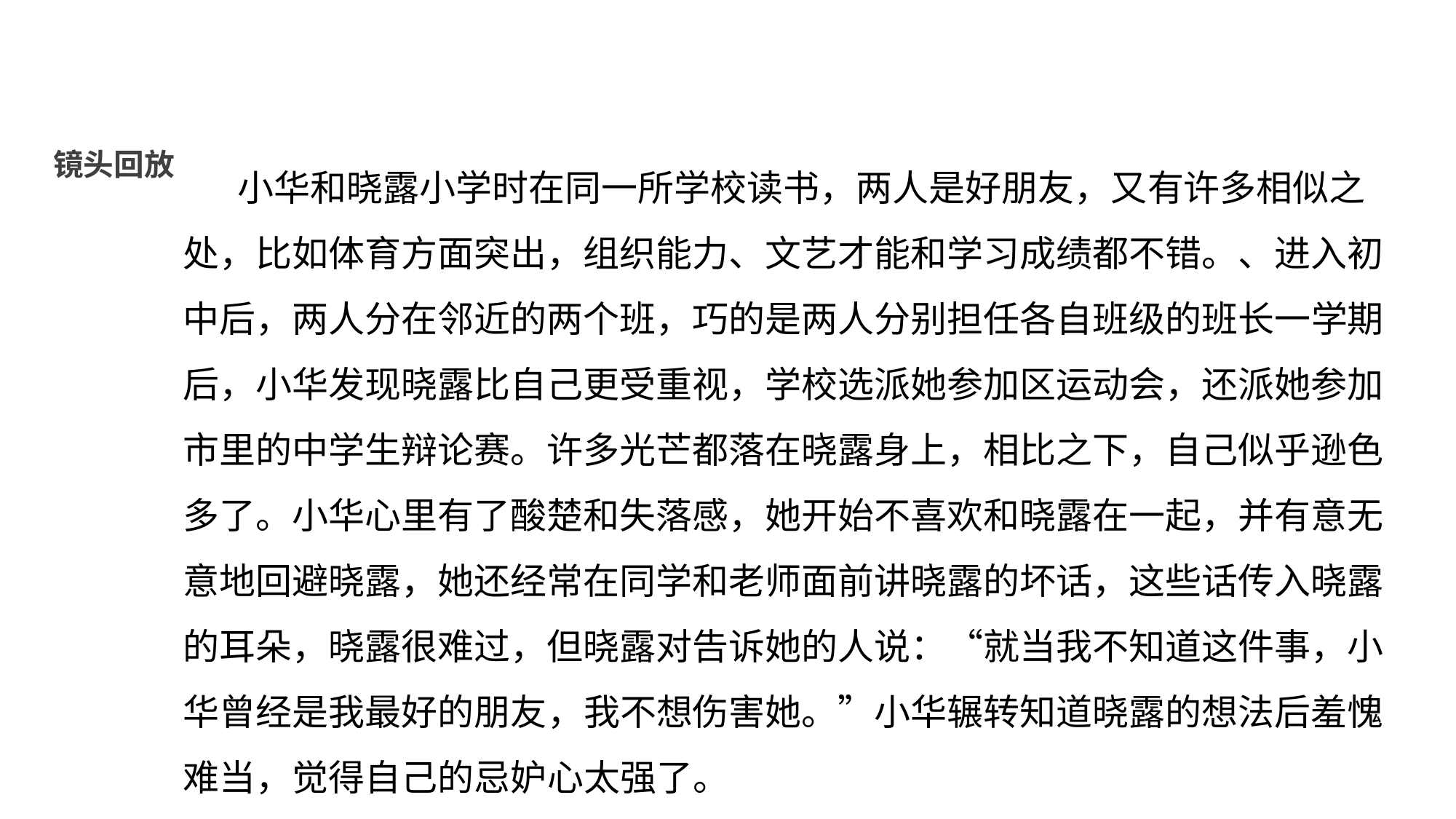

小华和晓露小学时在同一所学校读书，两人是好朋友，又有许多相似之处，比如体育方面突出，组织能力、文艺才能和学习成绩都不错。、进入初中后，两人分在邻近的两个班，巧的是两人分别担任各自班级的班长一学期后，小华发现晓露比自己更受重视，学校选派她参加区运动会，还派她参加市里的中学生辩论赛。许多光芒都落在晓露身上，相比之下，自己似乎逊色多了。小华心里有了酸楚和失落感，她开始不喜欢和晓露在一起，并有意无意地回避晓露，她还经常在同学和老师面前讲晓露的坏话，这些话传入晓露的耳朵，晓露很难过，但晓露对告诉她的人说：“就当我不知道这件事，小华曾经是我最好的朋友，我不想伤害她。”小华辗转知道晓露的想法后羞愧难当，觉得自己的忌妒心太强了。
镜头回放